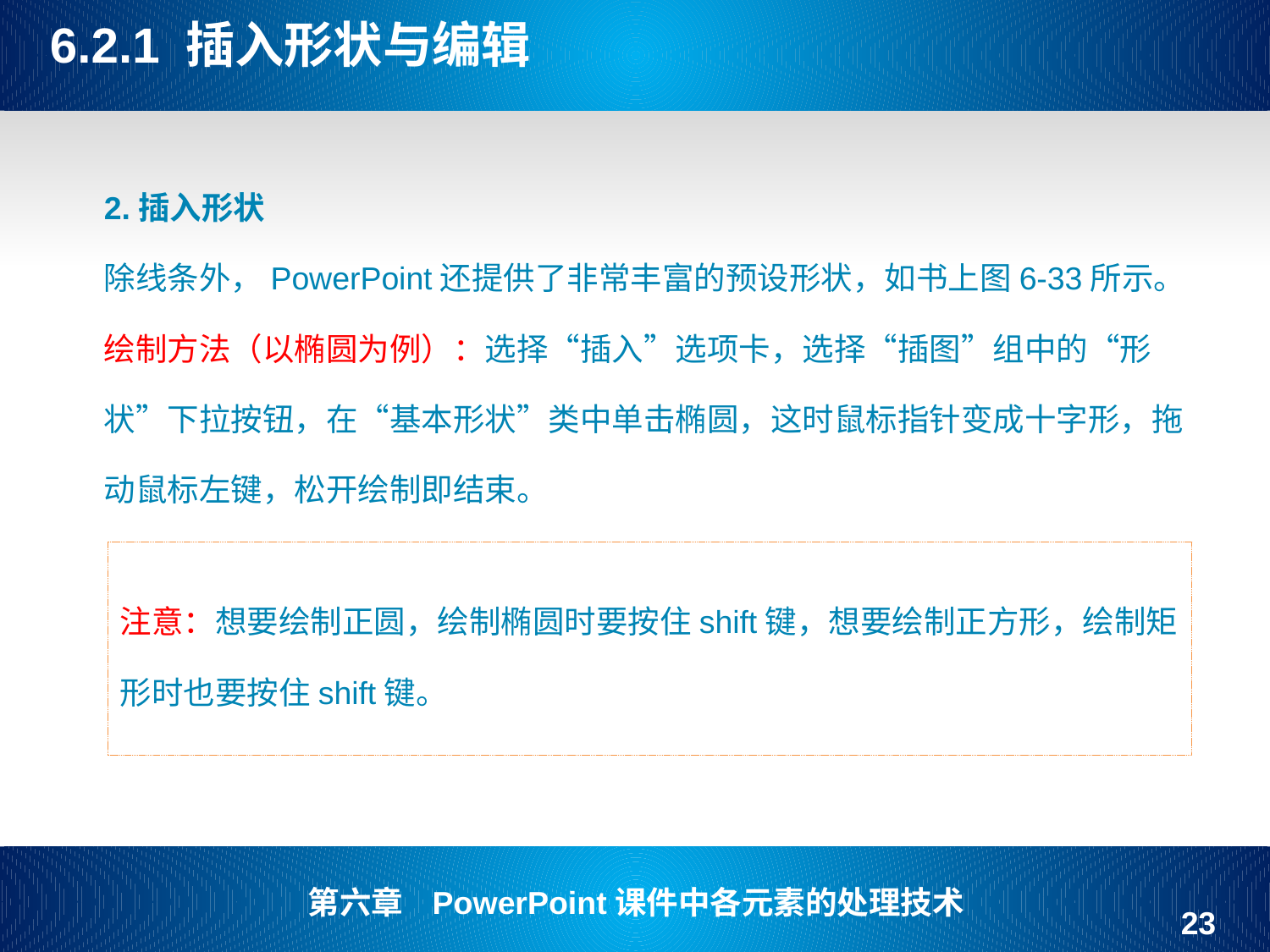

# 6.2.1 插入形状与编辑
2.插入形状
除线条外，PowerPoint还提供了非常丰富的预设形状，如书上图6-33所示。
绘制方法（以椭圆为例）：选择“插入”选项卡，选择“插图”组中的“形状”下拉按钮，在“基本形状”类中单击椭圆，这时鼠标指针变成十字形，拖动鼠标左键，松开绘制即结束。

注意：想要绘制正圆，绘制椭圆时要按住shift键，想要绘制正方形，绘制矩形时也要按住shift键。

23